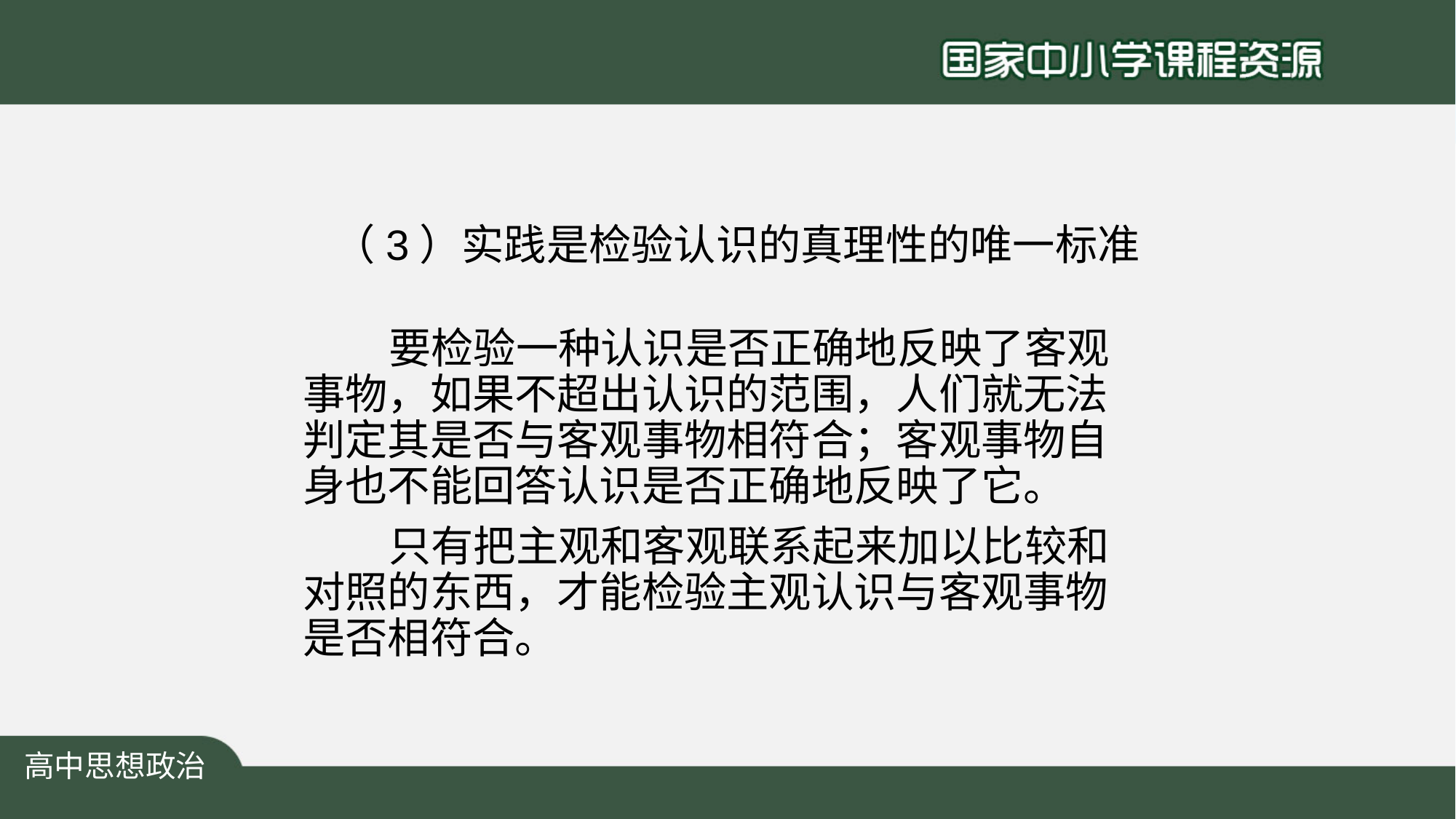

# （3）实践是检验认识的真理性的唯一标准
        要检验一种认识是否正确地反映了客观事物，如果不超出认识的范围，人们就无法判定其是否与客观事物相符合；客观事物自身也不能回答认识是否正确地反映了它。
        只有把主观和客观联系起来加以比较和对照的东西，才能检验主观认识与客观事物是否相符合。